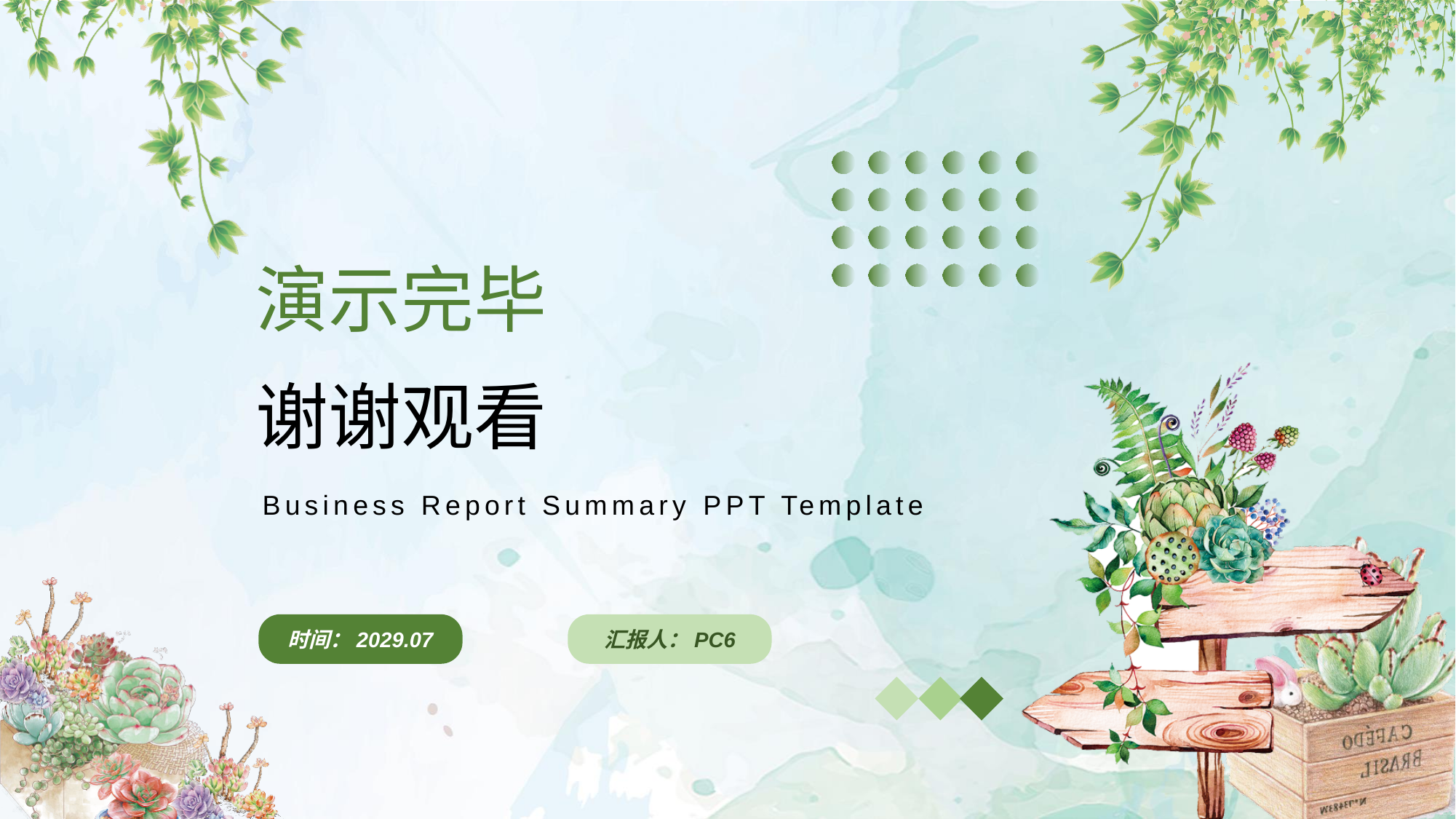

演示完毕
谢谢观看
Business Report Summary PPT Template

时间：2029.07

汇报人：PC6